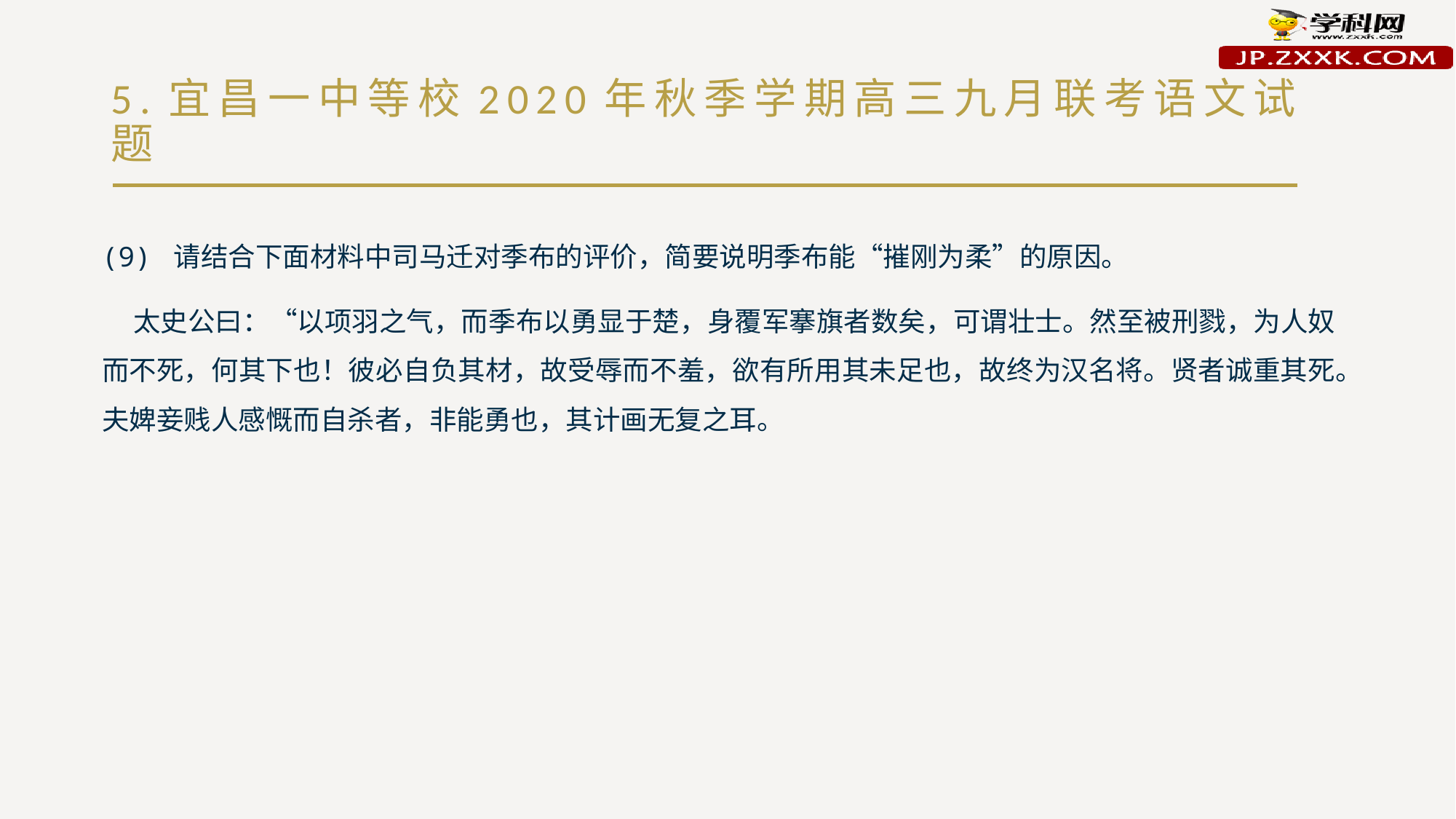

# 5.宜昌一中等校2020年秋季学期高三九月联考语文试题
(9) 请结合下面材料中司马迁对季布的评价，简要说明季布能“摧刚为柔”的原因。
    太史公曰：“以项羽之气，而季布以勇显于楚，身覆军搴旗者数矣，可谓壮士。然至被刑戮，为人奴而不死，何其下也！彼必自负其材，故受辱而不羞，欲有所用其未足也，故终为汉名将。贤者诚重其死。夫婢妾贱人感慨而自杀者，非能勇也，其计画无复之耳。